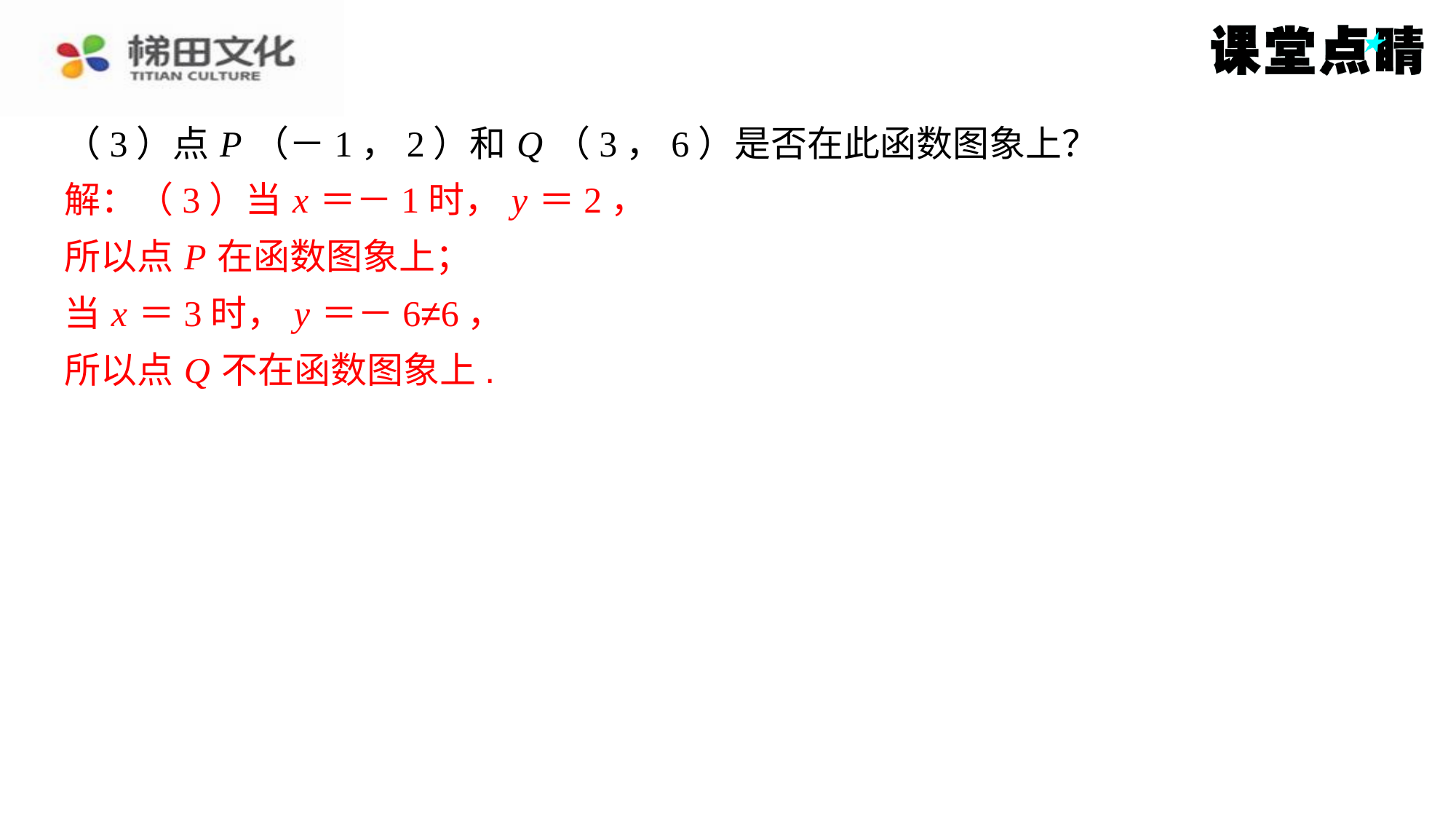

（3）点 P （－1，2）和 Q （3，6）是否在此函数图象上？
解：（3）当 x ＝－1时， y ＝2，
所以点 P 在函数图象上；
当 x ＝3时， y ＝－6≠6，
所以点 Q 不在函数图象上.
解：（3）当 x ＝－1时， y ＝2，
所以点 P 在函数图象上；
当 x ＝3时， y ＝－6≠6，
所以点 Q 不在函数图象上.